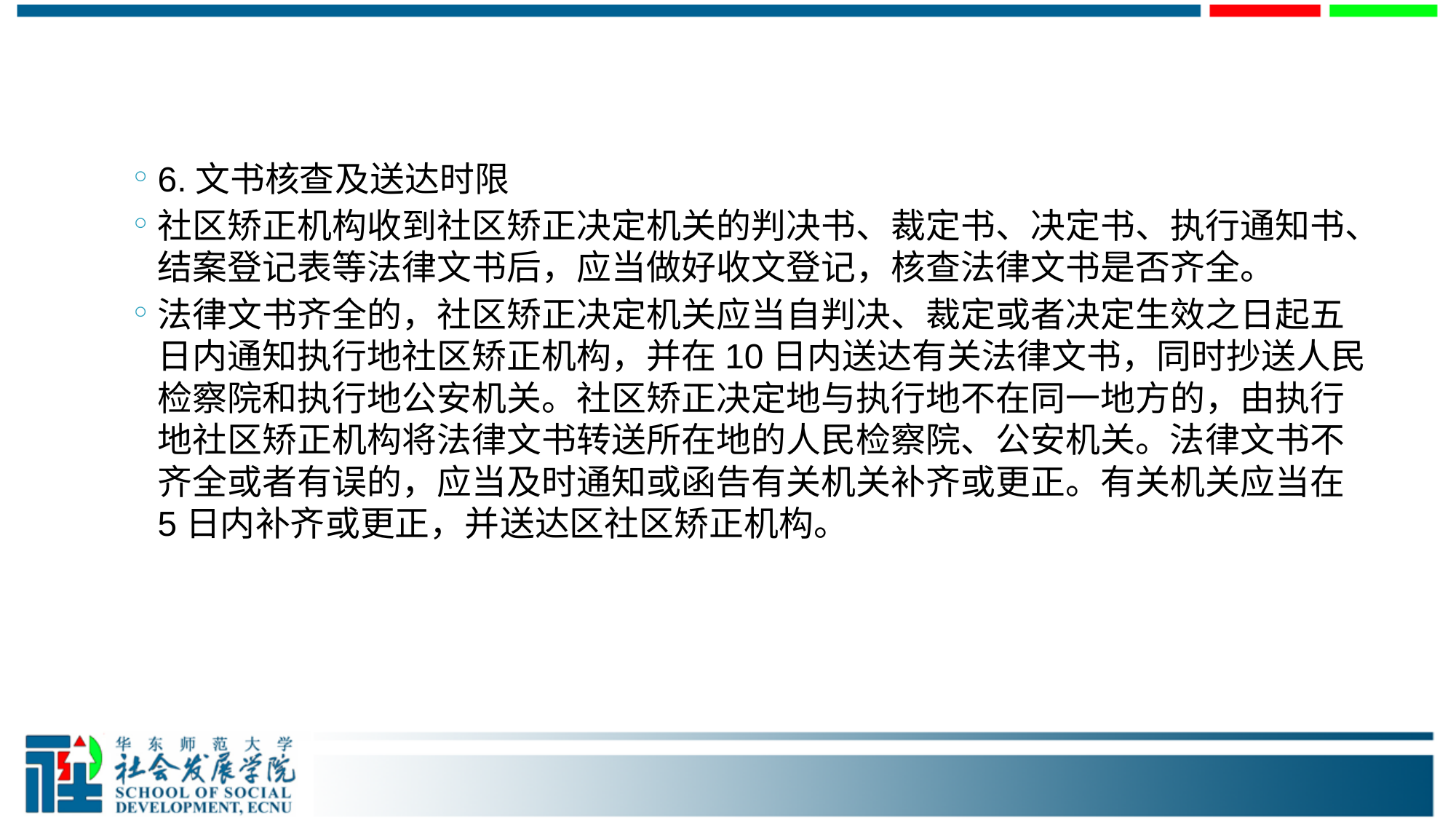

#
6.文书核查及送达时限
社区矫正机构收到社区矫正决定机关的判决书、裁定书、决定书、执行通知书、结案登记表等法律文书后，应当做好收文登记，核查法律文书是否齐全。
法律文书齐全的，社区矫正决定机关应当自判决、裁定或者决定生效之日起五日内通知执行地社区矫正机构，并在10日内送达有关法律文书，同时抄送人民检察院和执行地公安机关。社区矫正决定地与执行地不在同一地方的，由执行地社区矫正机构将法律文书转送所在地的人民检察院、公安机关。法律文书不齐全或者有误的，应当及时通知或函告有关机关补齐或更正。有关机关应当在5日内补齐或更正，并送达区社区矫正机构。